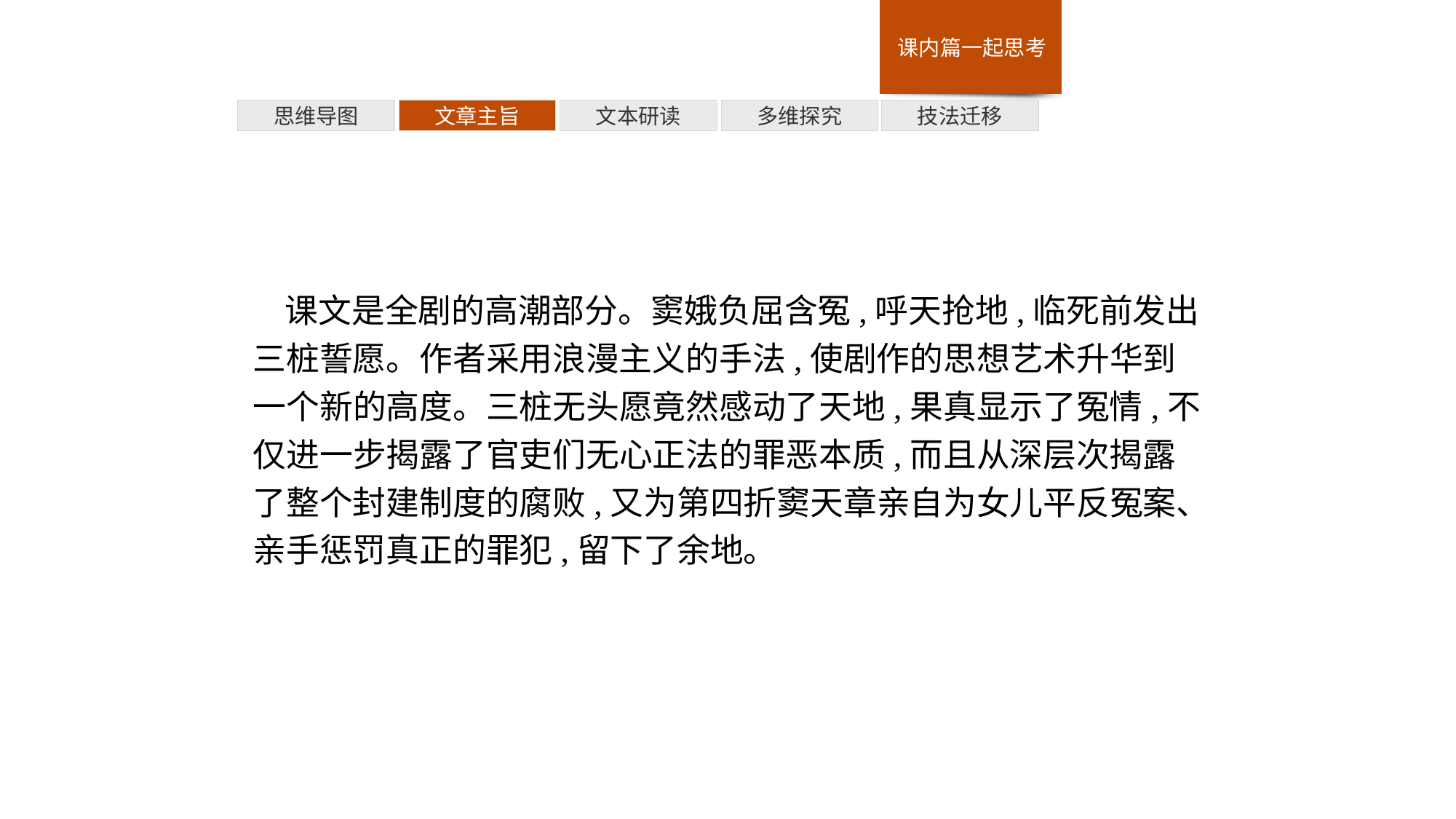

多维探究
思维导图
文章主旨
文本研读
技法迁移
课文是全剧的高潮部分。窦娥负屈含冤,呼天抢地,临死前发出三桩誓愿。作者采用浪漫主义的手法,使剧作的思想艺术升华到一个新的高度。三桩无头愿竟然感动了天地,果真显示了冤情,不仅进一步揭露了官吏们无心正法的罪恶本质,而且从深层次揭露了整个封建制度的腐败,又为第四折窦天章亲自为女儿平反冤案、亲手惩罚真正的罪犯,留下了余地。